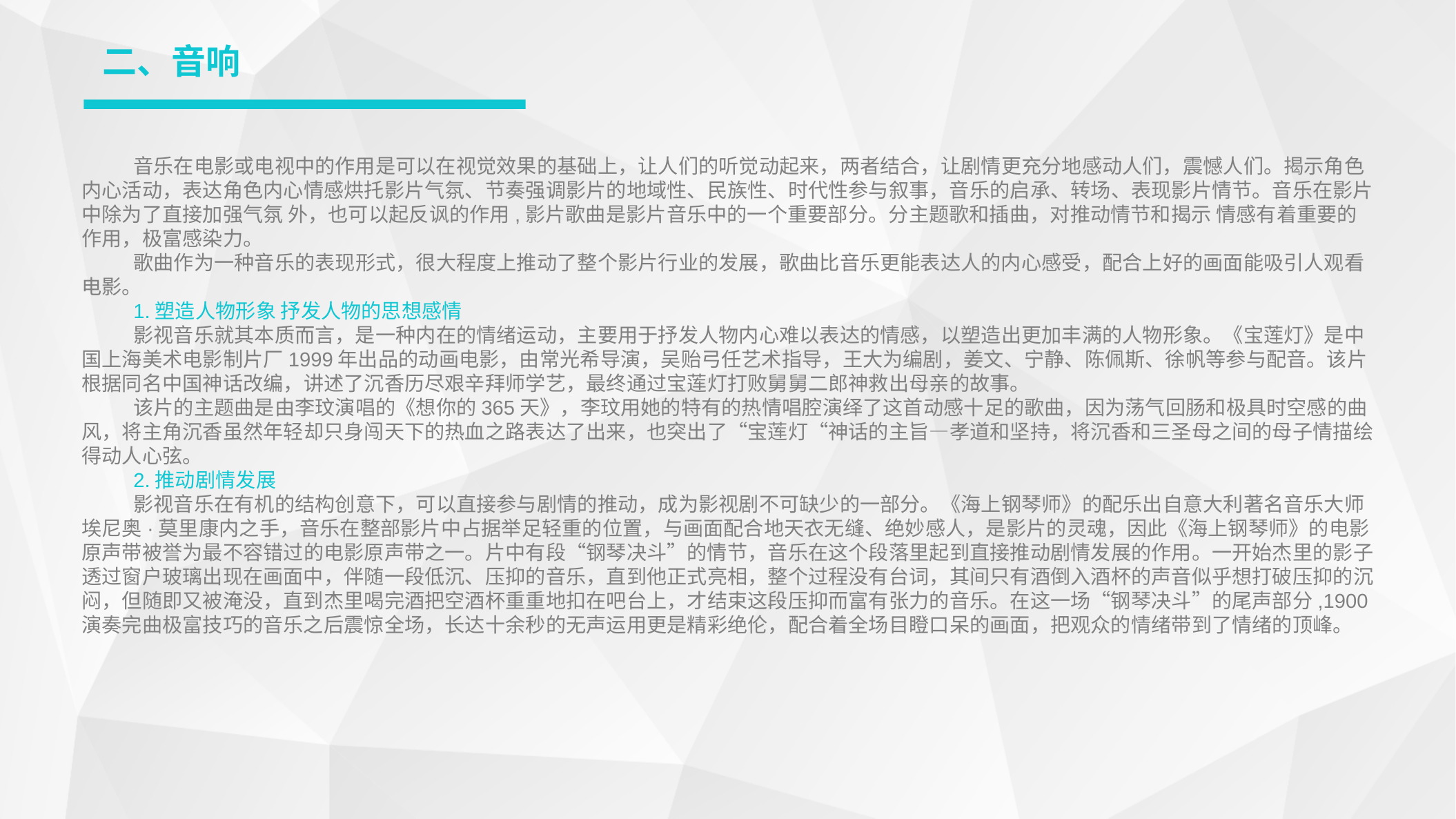

二、音响

音乐在电影或电视中的作用是可以在视觉效果的基础上，让人们的听觉动起来，两者结合，让剧情更充分地感动人们，震憾人们。揭示角色内心活动，表达角色内心情感烘托影片气氛、节奏强调影片的地域性、民族性、时代性参与叙事，音乐的启承、转场、表现影片情节。音乐在影片中除为了直接加强气氛 外，也可以起反讽的作用,影片歌曲是影片音乐中的一个重要部分。分主题歌和插曲，对推动情节和揭示 情感有着重要的作用，极富感染力。
歌曲作为一种音乐的表现形式，很大程度上推动了整个影片行业的发展，歌曲比音乐更能表达人的内心感受，配合上好的画面能吸引人观看电影。
1.塑造人物形象 抒发人物的思想感情
影视音乐就其本质而言，是一种内在的情绪运动，主要用于抒发人物内心难以表达的情感，以塑造出更加丰满的人物形象。《宝莲灯》是中国上海美术电影制片厂1999年出品的动画电影，由常光希导演，吴贻弓任艺术指导，王大为编剧，姜文、宁静、陈佩斯、徐帆等参与配音。该片根据同名中国神话改编，讲述了沉香历尽艰辛拜师学艺，最终通过宝莲灯打败舅舅二郎神救出母亲的故事。
该片的主题曲是由李玟演唱的《想你的365天》，李玟用她的特有的热情唱腔演绎了这首动感十足的歌曲，因为荡气回肠和极具时空感的曲风，将主角沉香虽然年轻却只身闯天下的热血之路表达了出来，也突出了“宝莲灯“神话的主旨—孝道和坚持，将沉香和三圣母之间的母子情描绘得动人心弦。
2.推动剧情发展
影视音乐在有机的结构创意下，可以直接参与剧情的推动，成为影视剧不可缺少的一部分。《海上钢琴师》的配乐出自意大利著名音乐大师埃尼奥·莫里康内之手，音乐在整部影片中占据举足轻重的位置，与画面配合地天衣无缝、绝妙感人，是影片的灵魂，因此《海上钢琴师》的电影原声带被誉为最不容错过的电影原声带之一。片中有段“钢琴决斗”的情节，音乐在这个段落里起到直接推动剧情发展的作用。一开始杰里的影子透过窗户玻璃出现在画面中，伴随一段低沉、压抑的音乐，直到他正式亮相，整个过程没有台词，其间只有酒倒入酒杯的声音似乎想打破压抑的沉闷，但随即又被淹没，直到杰里喝完酒把空酒杯重重地扣在吧台上，才结束这段压抑而富有张力的音乐。在这一场“钢琴决斗”的尾声部分,1900演奏完曲极富技巧的音乐之后震惊全场，长达十余秒的无声运用更是精彩绝伦，配合着全场目瞪口呆的画面，把观众的情绪带到了情绪的顶峰。